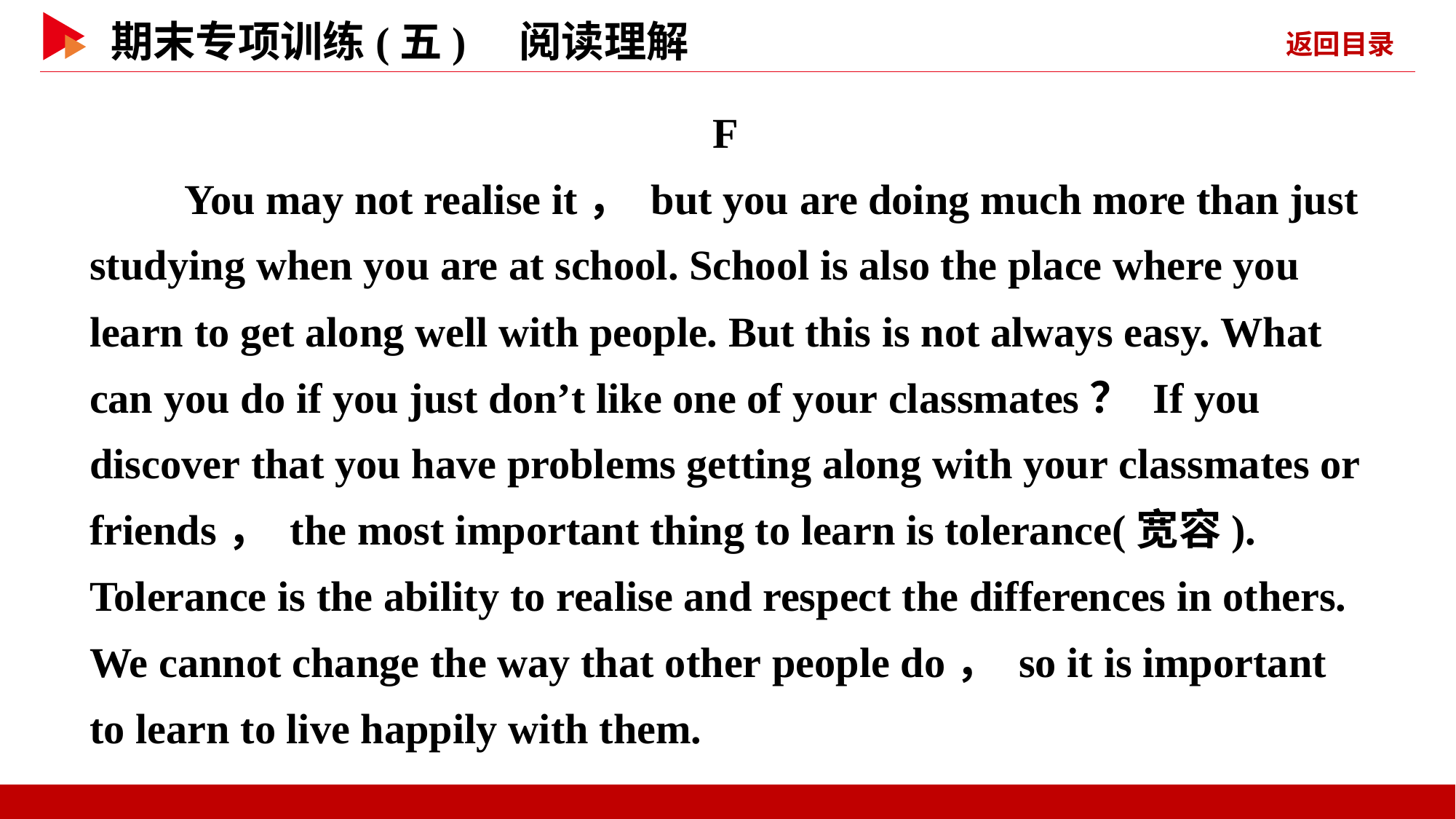

F
　　You may not realise it， but you are doing much more than just studying when you are at school. School is also the place where you learn to get along well with people. But this is not always easy. What can you do if you just don’t like one of your classmates？ If you discover that you have problems getting along with your classmates or friends， the most important thing to learn is tolerance(宽容). Tolerance is the ability to realise and respect the differences in others. We cannot change the way that other people do， so it is important to learn to live happily with them.